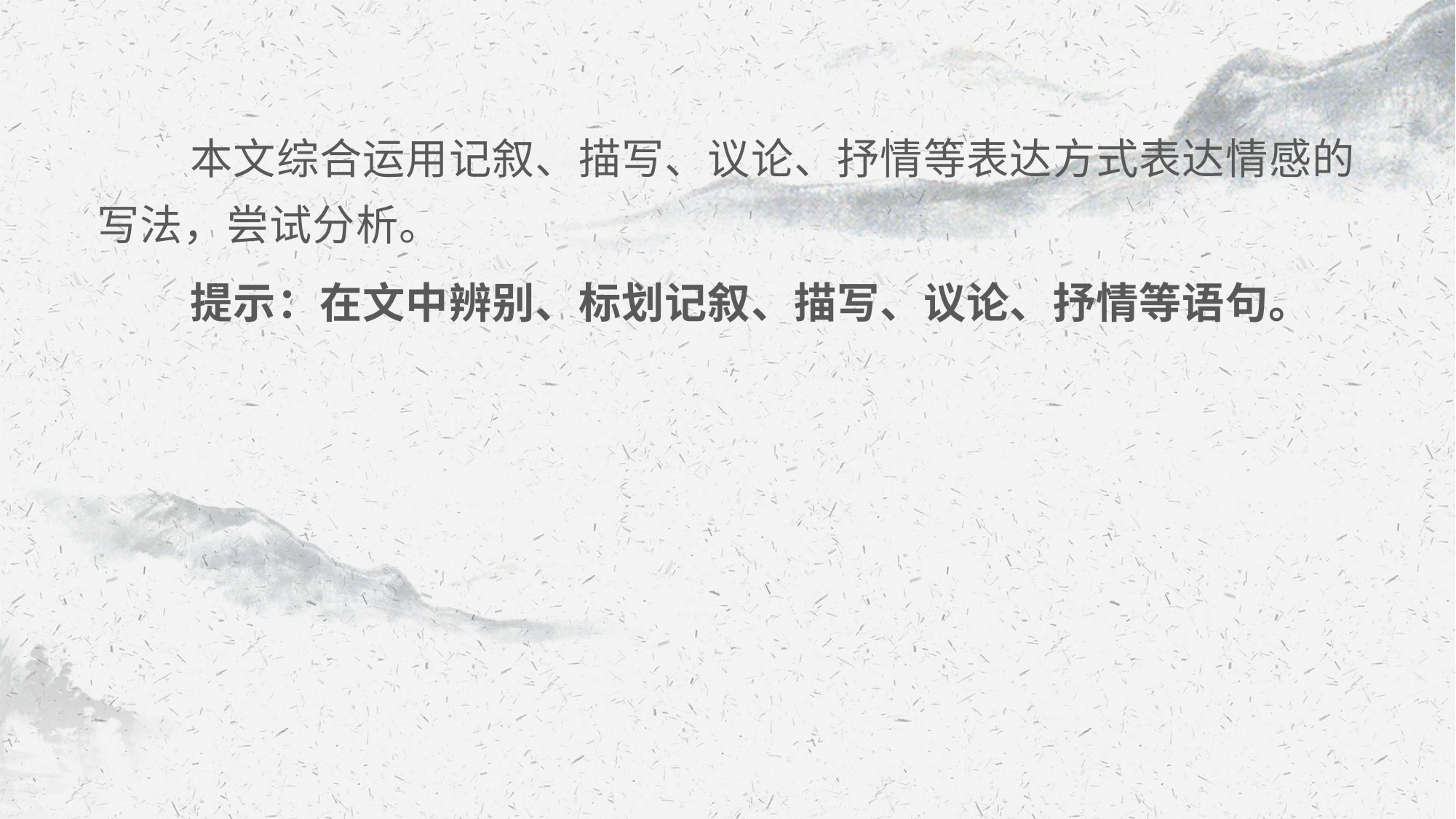

本文综合运用记叙、描写、议论、抒情等表达方式表达情感的写法，尝试分析。
        提示：在文中辨别、标划记叙、描写、议论、抒情等语句。